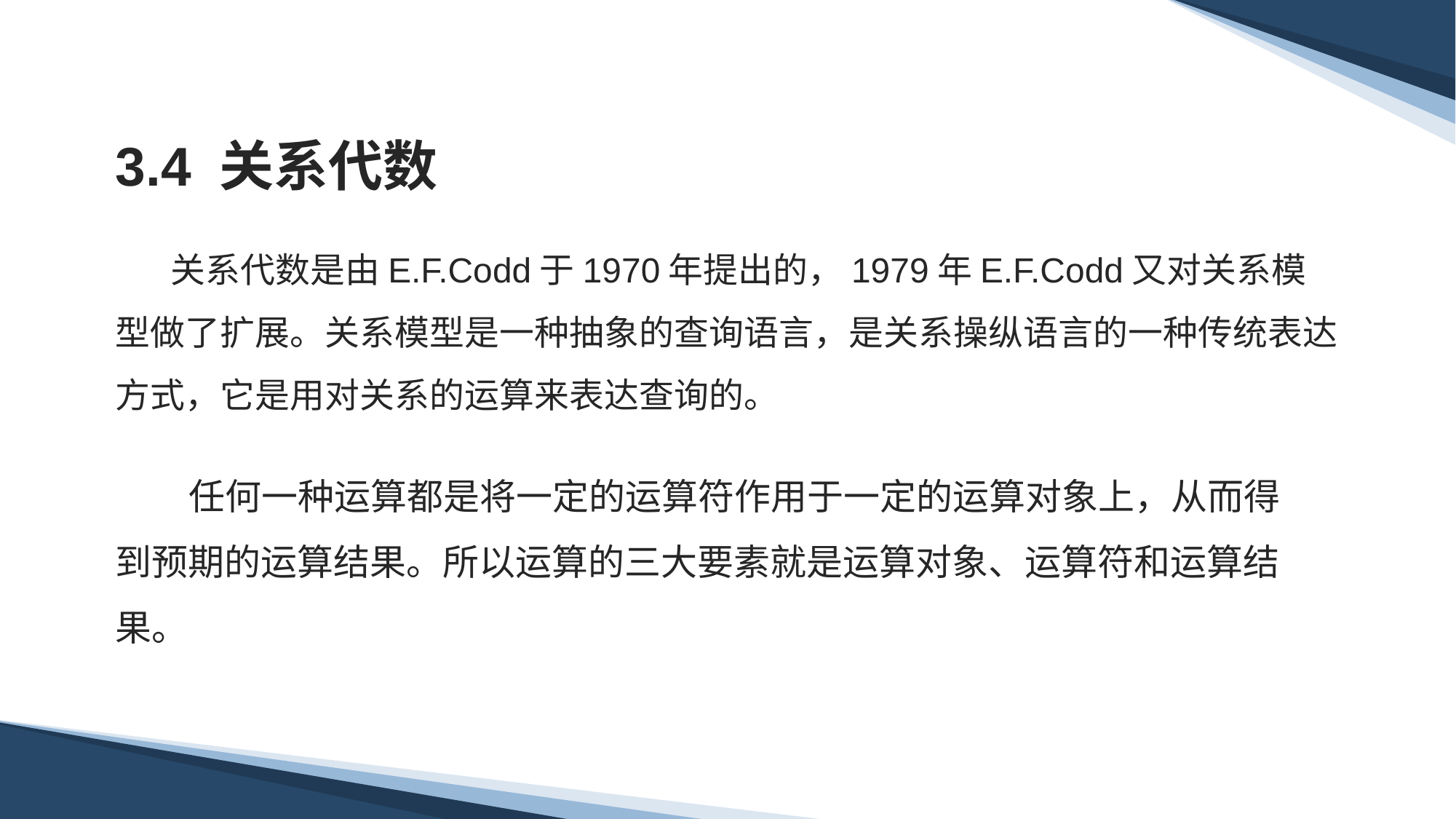

# 3.4 关系代数
      关系代数是由E.F.Codd于1970年提出的，1979年E.F.Codd又对关系模型做了扩展。关系模型是一种抽象的查询语言，是关系操纵语言的一种传统表达方式，它是用对关系的运算来表达查询的。
    任何一种运算都是将一定的运算符作用于一定的运算对象上，从而得到预期的运算结果。所以运算的三大要素就是运算对象、运算符和运算结果。